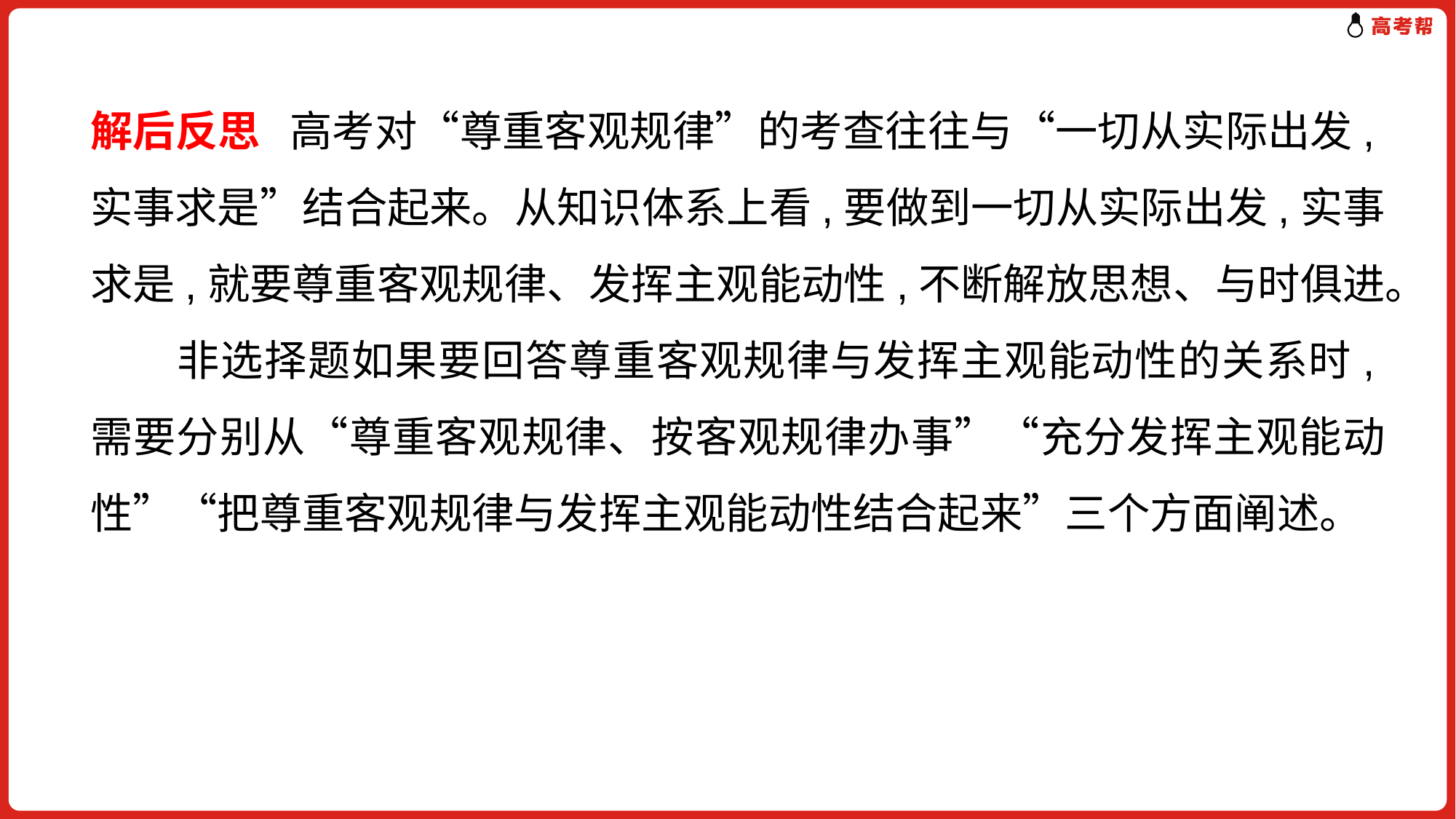

解后反思   高考对“尊重客观规律”的考查往往与“一切从实际出发,实事求是”结合起来。从知识体系上看,要做到一切从实际出发,实事求是,就要尊重客观规律、发挥主观能动性,不断解放思想、与时俱进。
　　非选择题如果要回答尊重客观规律与发挥主观能动性的关系时,需要分别从“尊重客观规律、按客观规律办事”“充分发挥主观能动性”“把尊重客观规律与发挥主观能动性结合起来”三个方面阐述。